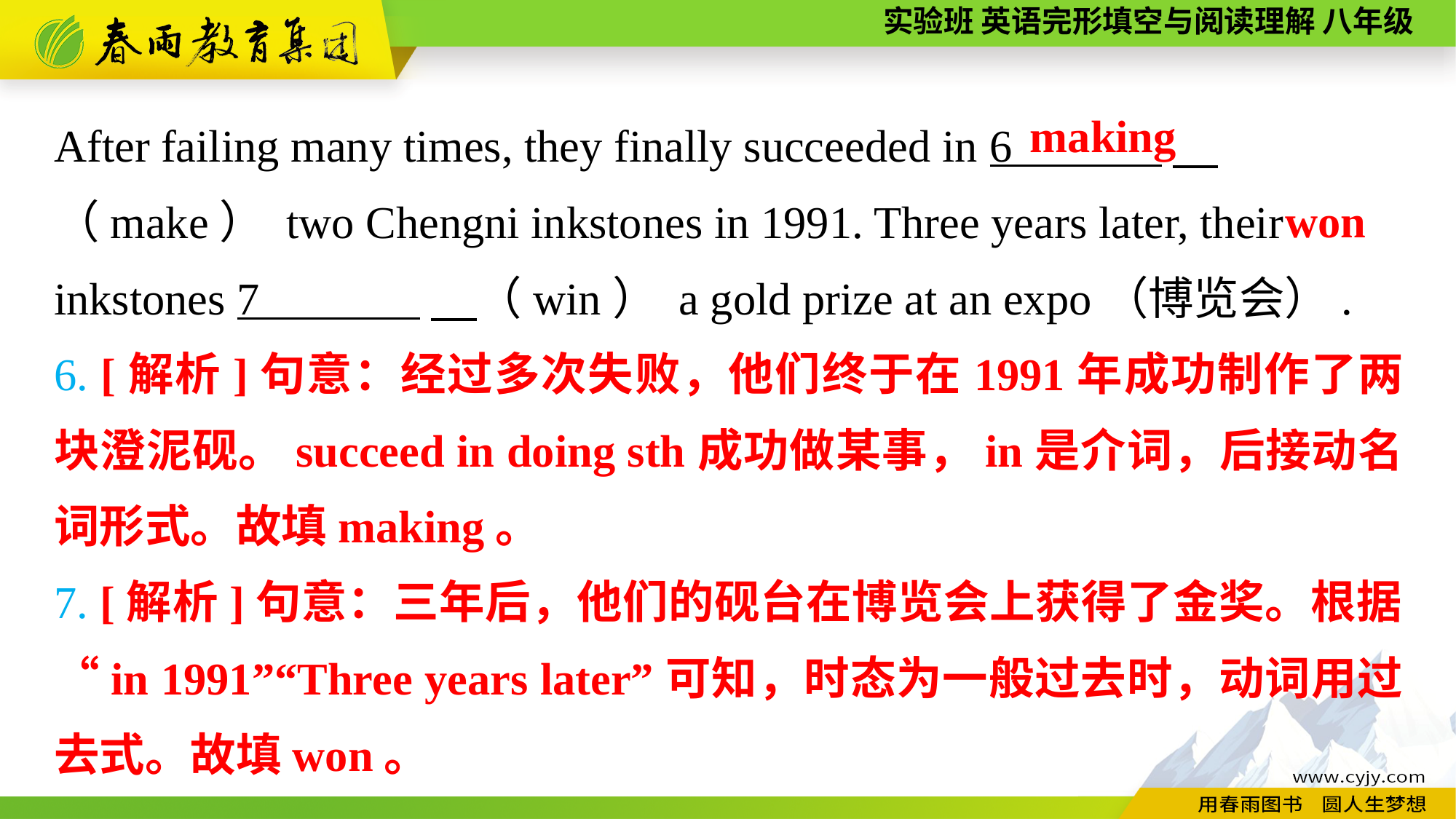

making
After failing many times, they finally succeeded in 6           . 　（make） two Chengni inkstones in 1991. Three years later, their inkstones 7          .   　（win） a gold prize at an expo（博览会）.
won
6. [解析]句意：经过多次失败，他们终于在1991年成功制作了两块澄泥砚。succeed in doing sth成功做某事，in是介词，后接动名词形式。故填making。
7. [解析]句意：三年后，他们的砚台在博览会上获得了金奖。根据“in 1991”“Three years later”可知，时态为一般过去时，动词用过去式。故填won。